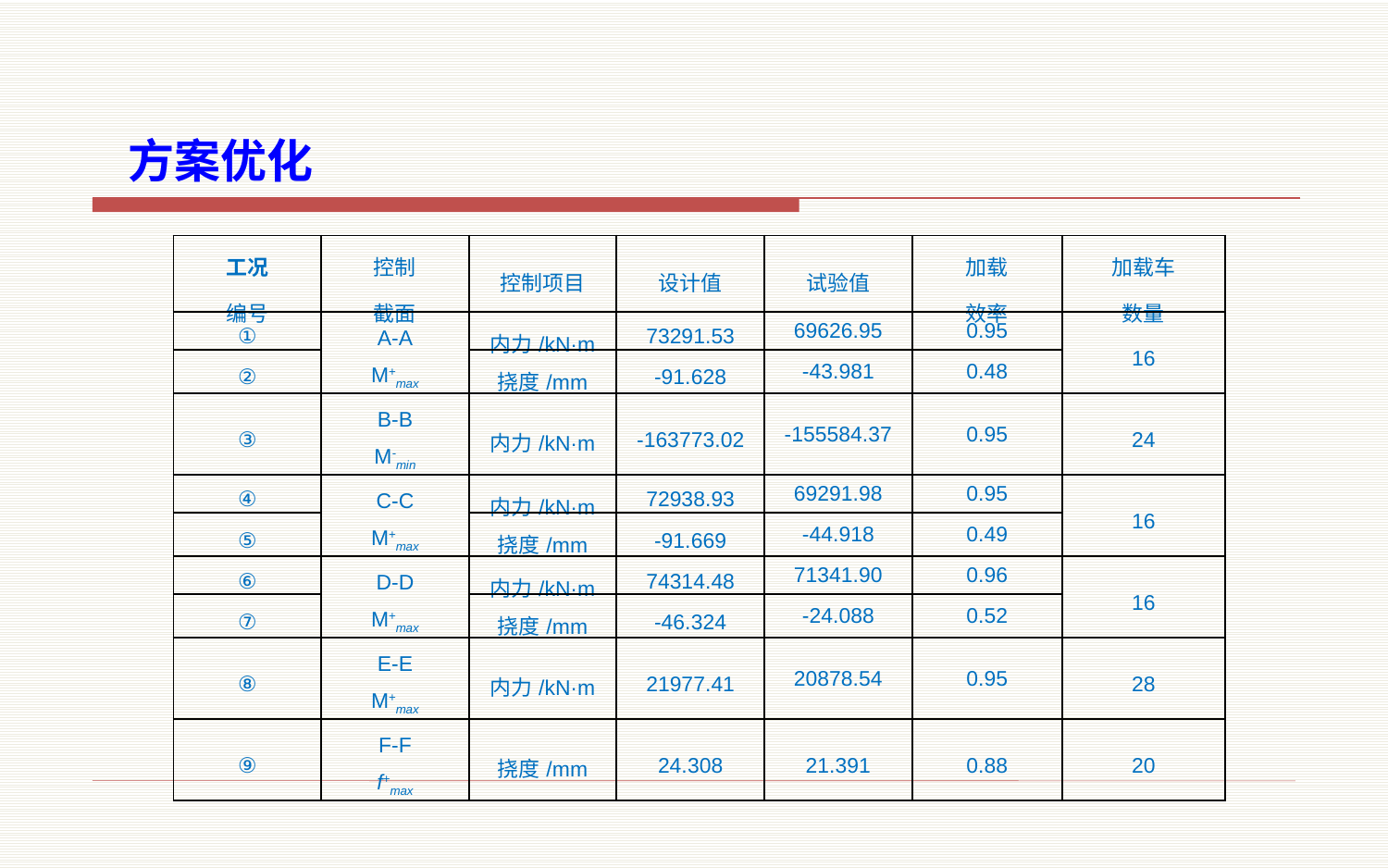

方案优化
| 工况 编号 | 控制 截面 | 控制项目 | 设计值 | 试验值 | 加载 效率 | 加载车 数量 |
| --- | --- | --- | --- | --- | --- | --- |
| ① | A-A M+max | 内力/kN·m | 73291.53 | 69626.95 | 0.95 | 16 |
| ② |  | 挠度/mm | -91.628 | -43.981 | 0.48 |  |
| ③ | B-B M-min | 内力/kN·m | -163773.02 | -155584.37 | 0.95 | 24 |
| ④ | C-C M+max | 内力/kN·m | 72938.93 | 69291.98 | 0.95 | 16 |
| ⑤ |  | 挠度/mm | -91.669 | -44.918 | 0.49 |  |
| ⑥ | D-D M+max | 内力/kN·m | 74314.48 | 71341.90 | 0.96 | 16 |
| ⑦ |  | 挠度/mm | -46.324 | -24.088 | 0.52 |  |
| ⑧ | E-E M+max | 内力/kN·m | 21977.41 | 20878.54 | 0.95 | 28 |
| ⑨ | F-F f+max | 挠度/mm | 24.308 | 21.391 | 0.88 | 20 |